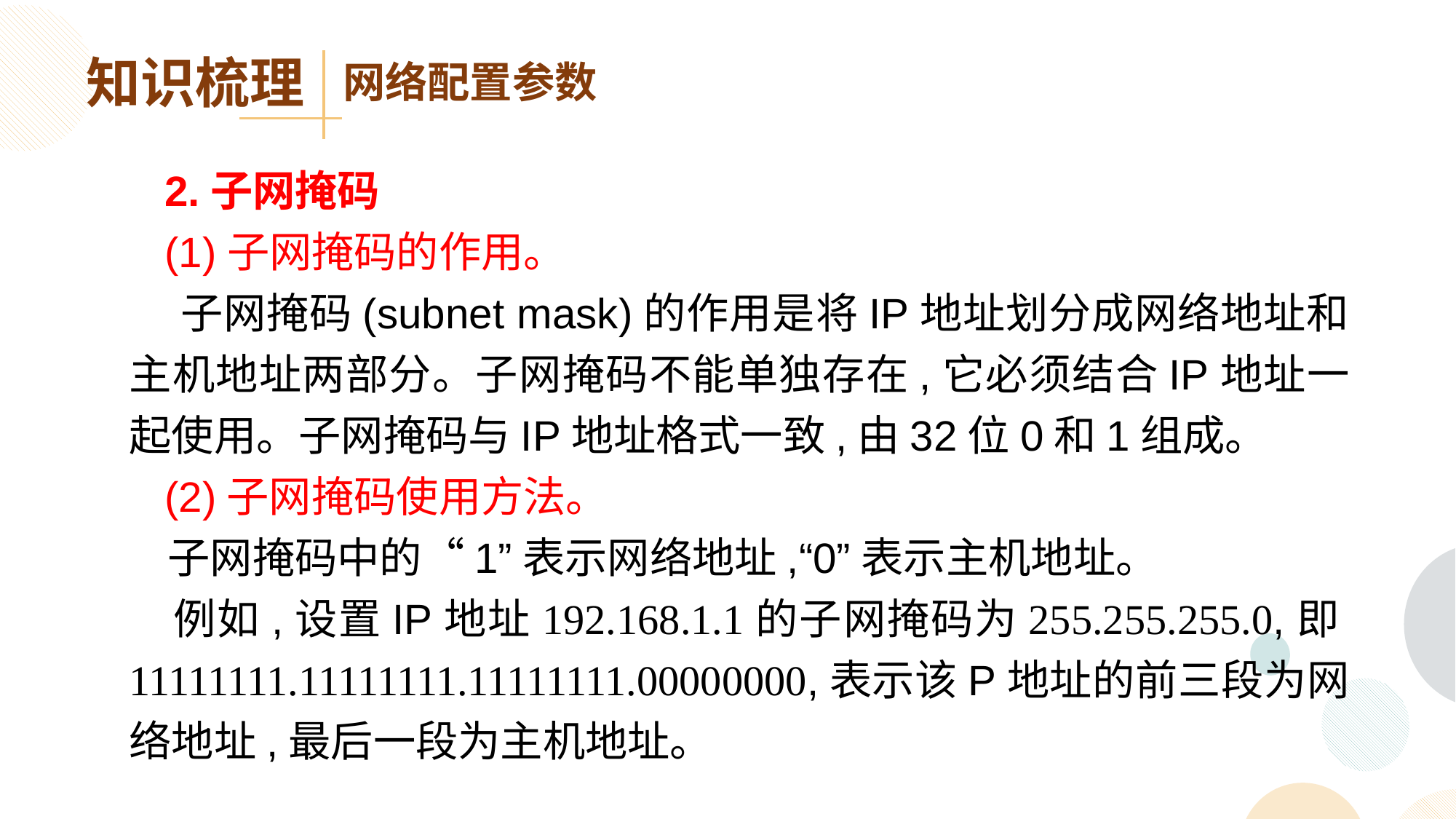

知识梳理
网络配置参数
   2.子网掩码
   (1)子网掩码的作用。
    子网掩码(subnet mask)的作用是将IP地址划分成网络地址和主机地址两部分。子网掩码不能单独存在,它必须结合IP地址一起使用。子网掩码与IP地址格式一致,由32位0和1组成。
   (2)子网掩码使用方法。
   子网掩码中的“1”表示网络地址,“0”表示主机地址。
   例如,设置IP地址192.168.1.1的子网掩码为255.255.255.0,即11111111.11111111.11111111.00000000,表示该P地址的前三段为网络地址,最后一段为主机地址。